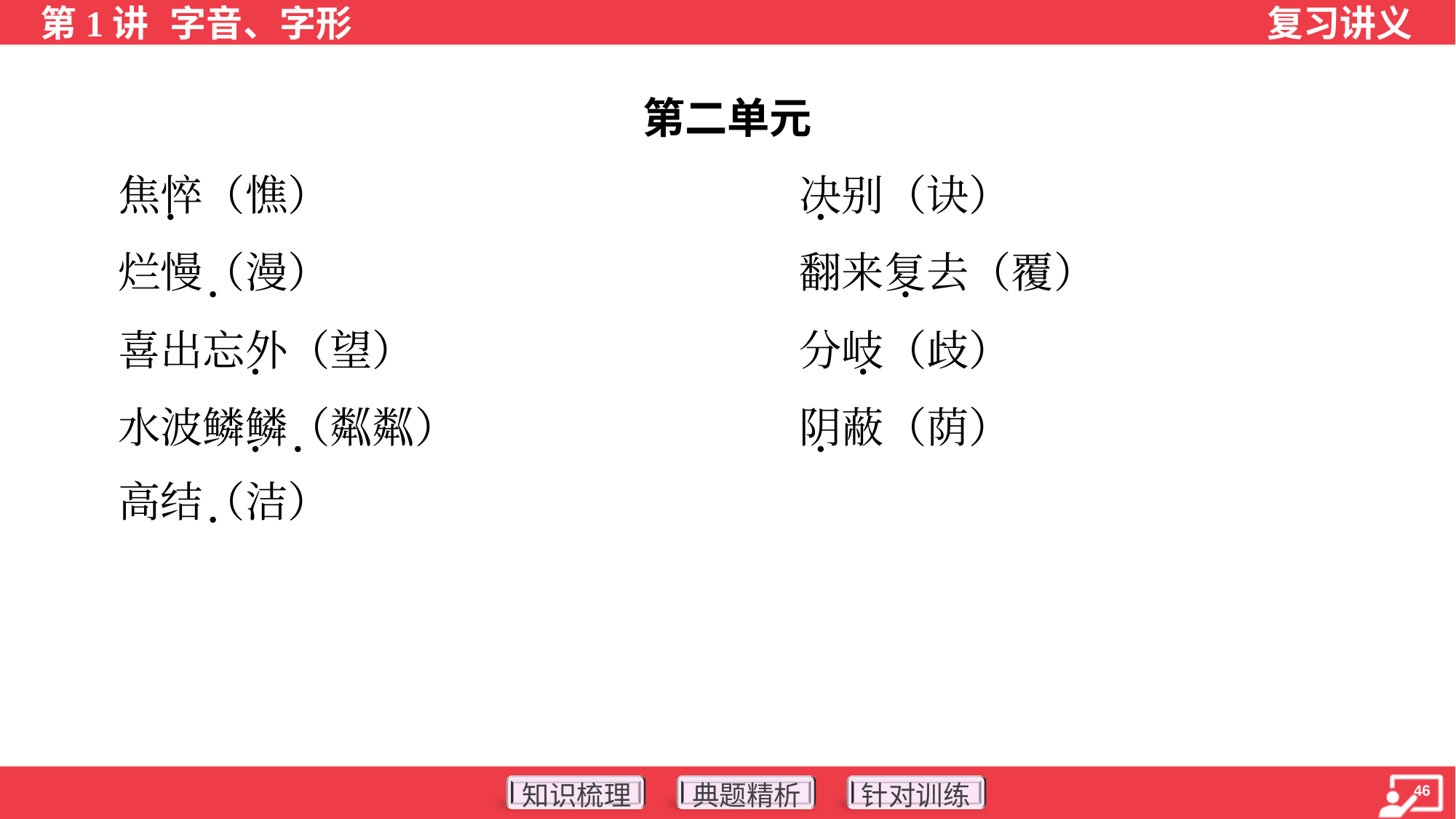

第二单元
    焦悴（憔）	决别（诀）
    烂慢（漫）	翻来复去（覆）
    喜出忘外（望）	分岐（歧）
    水波鳞鳞（粼粼）	阴蔽（荫）
    高结（洁）